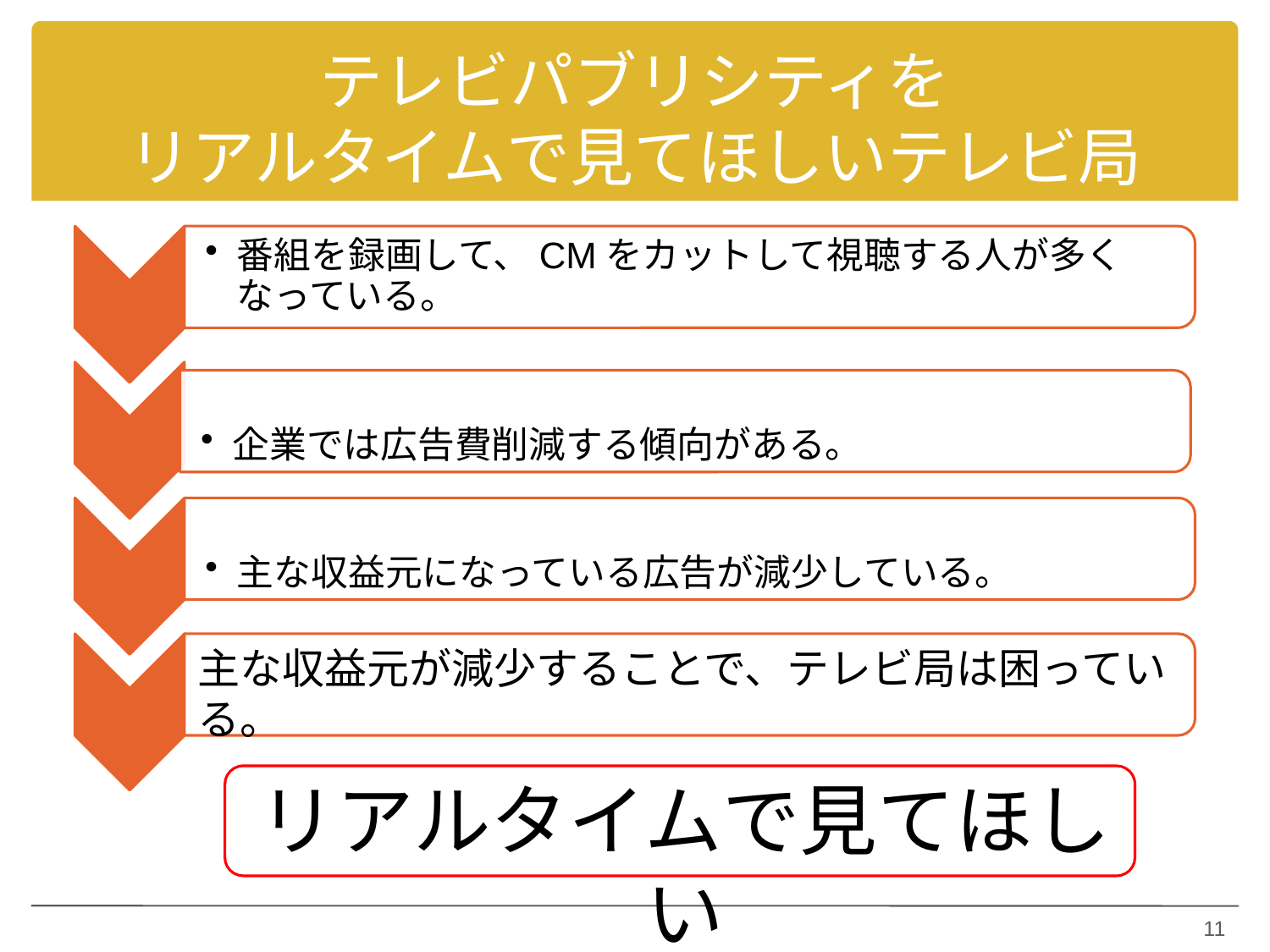

# テレビパブリシティを リアルタイムで見てほしいテレビ局

番組を録画して、CMをカットして視聴する人が多くなっている。

企業では広告費削減する傾向がある。

主な収益元になっている広告が減少している。

主な収益元が減少することで、テレビ局は困っている。

リアルタイムで見てほしい
11